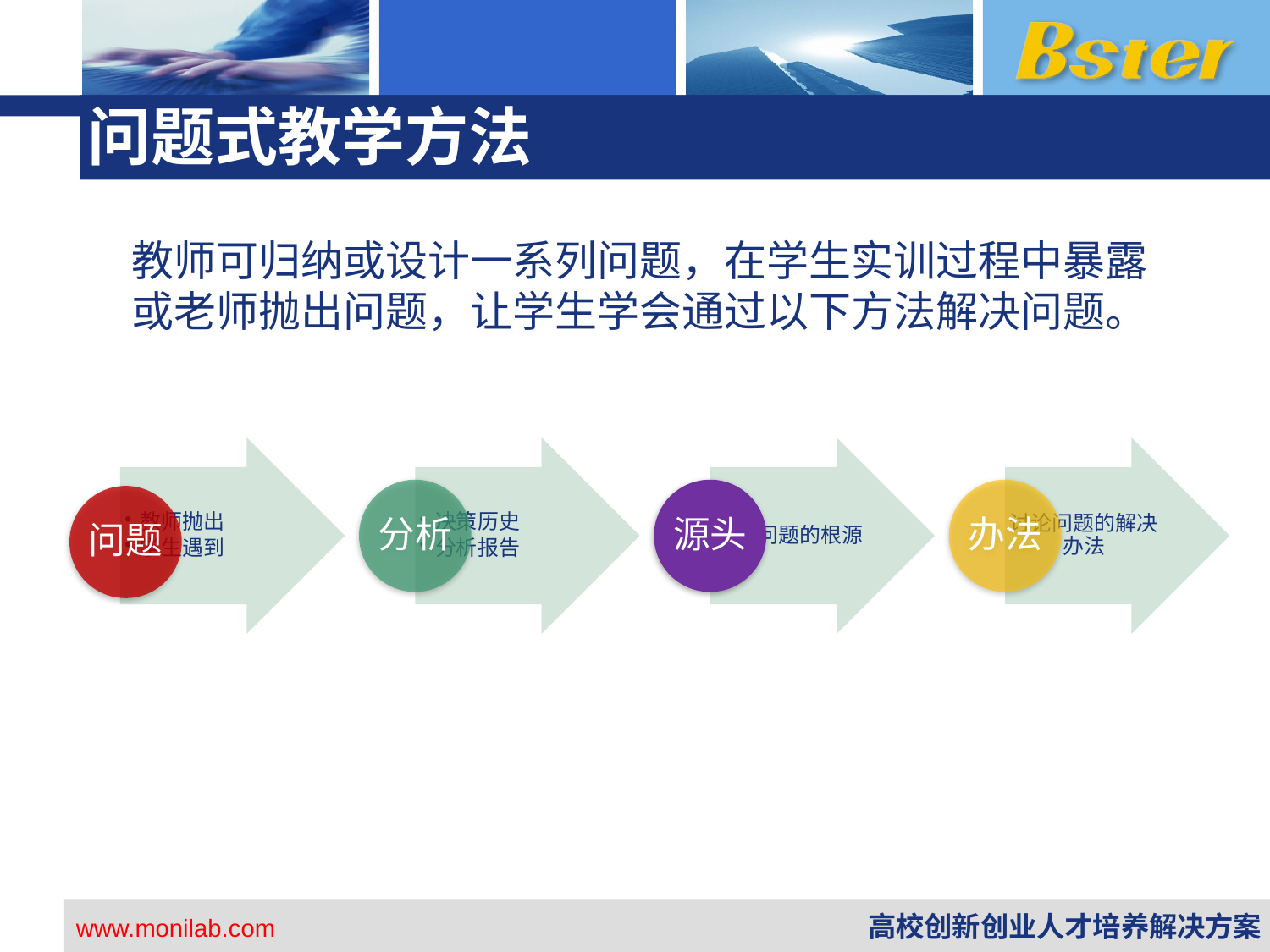

# 问题式教学方法
教师抛出
学生遇到
问题
决策历史
分析报告
分析
找出问题的根源
源头
讨论问题的解决办法
办法
教师可归纳或设计一系列问题，在学生实训过程中暴露或老师抛出问题，让学生学会通过以下方法解决问题。